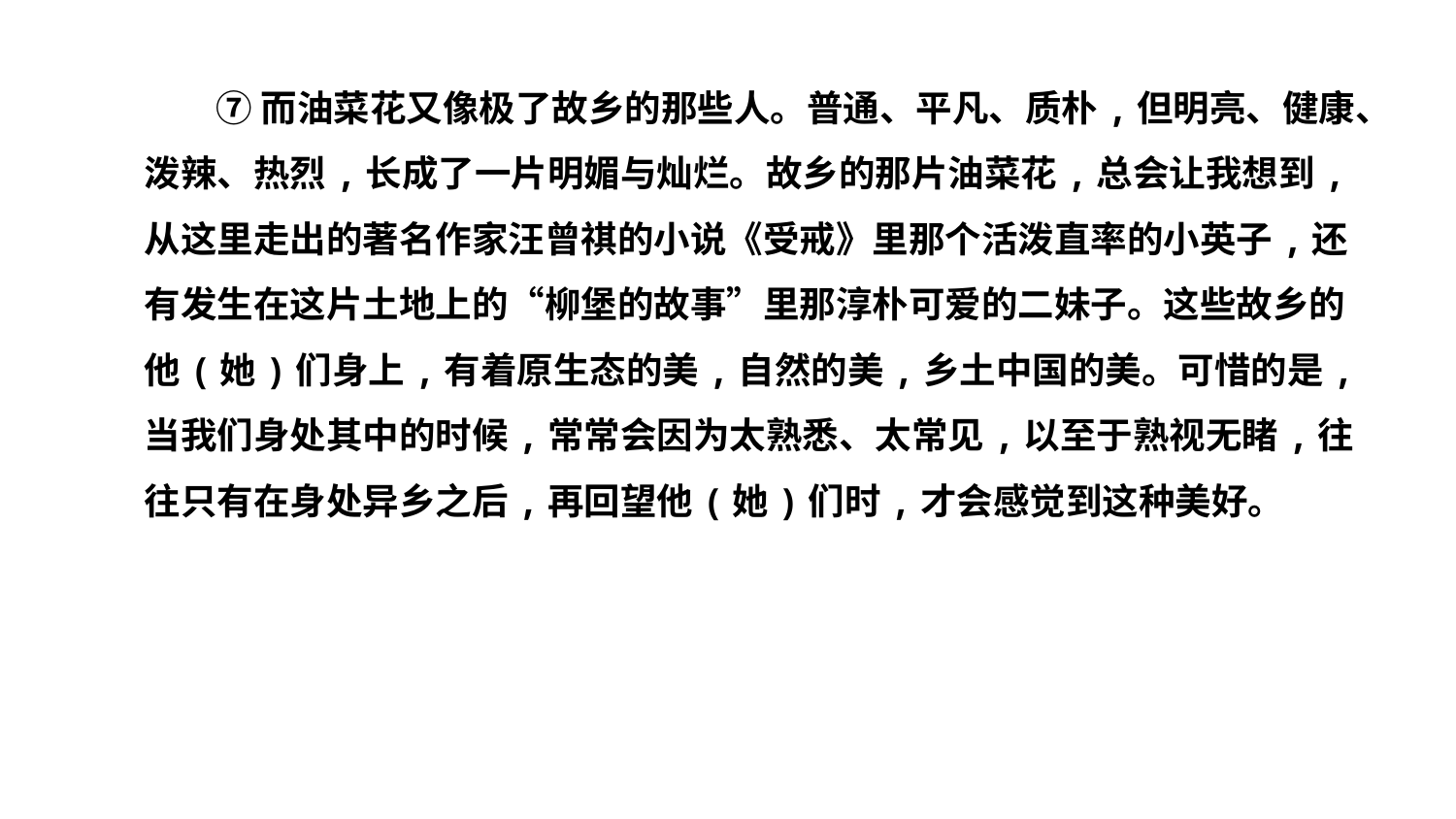

⑦而油菜花又像极了故乡的那些人。普通、平凡、质朴,但明亮、健康、泼辣、热烈,长成了一片明媚与灿烂。故乡的那片油菜花,总会让我想到,从这里走出的著名作家汪曾祺的小说《受戒》里那个活泼直率的小英子,还有发生在这片土地上的“柳堡的故事”里那淳朴可爱的二妹子。这些故乡的他(她)们身上,有着原生态的美,自然的美,乡土中国的美。可惜的是,当我们身处其中的时候,常常会因为太熟悉、太常见,以至于熟视无睹,往往只有在身处异乡之后,再回望他(她)们时,才会感觉到这种美好。